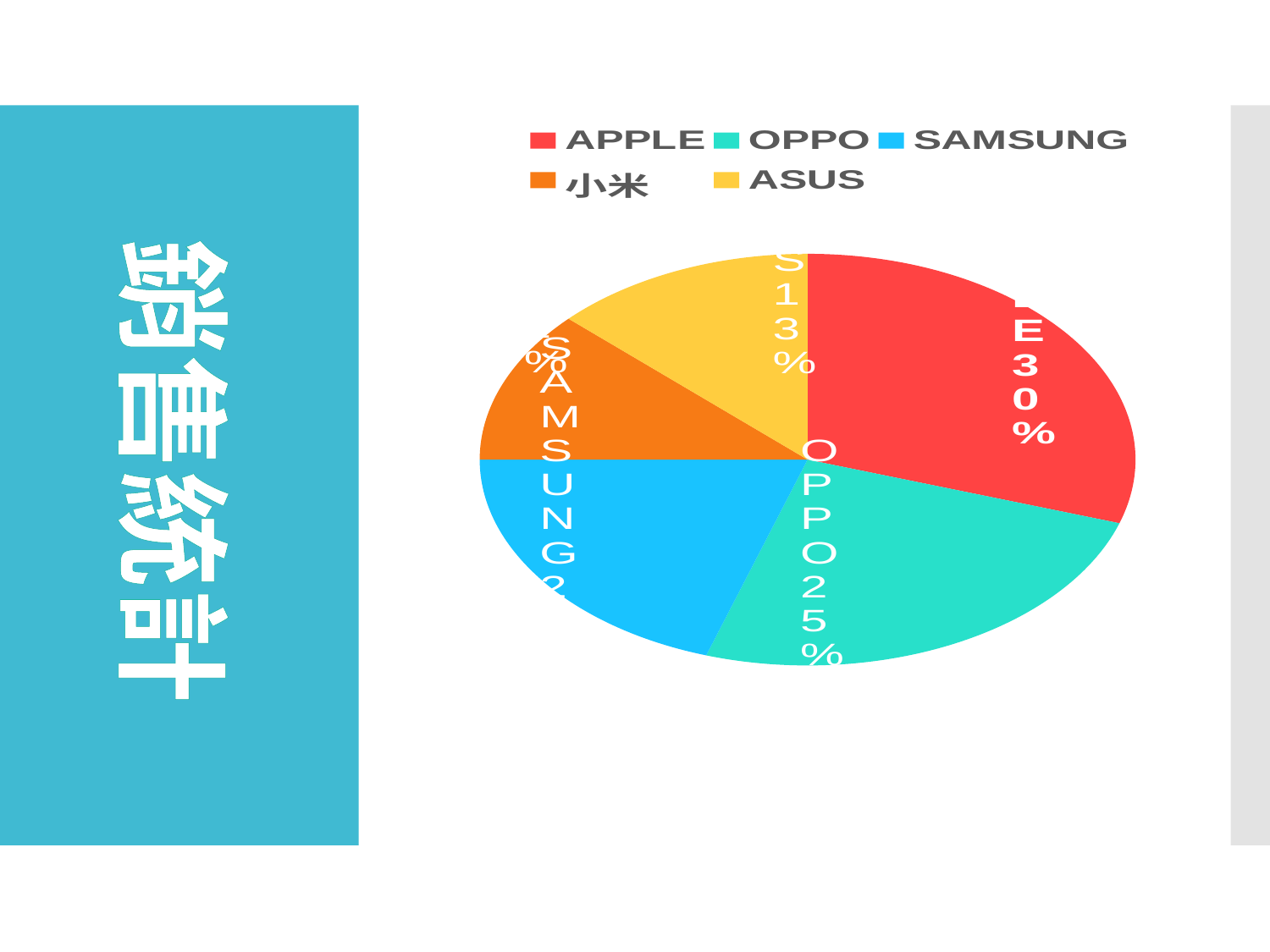

### Chart

| Category | 銷售 |
|---|---|
| APPLE | 0.3 |
| OPPO | 0.25 |
| SAMSUNG | 0.2 |
| 小米 | 0.12 |
| ASUS | 0.13 |
銷售統計